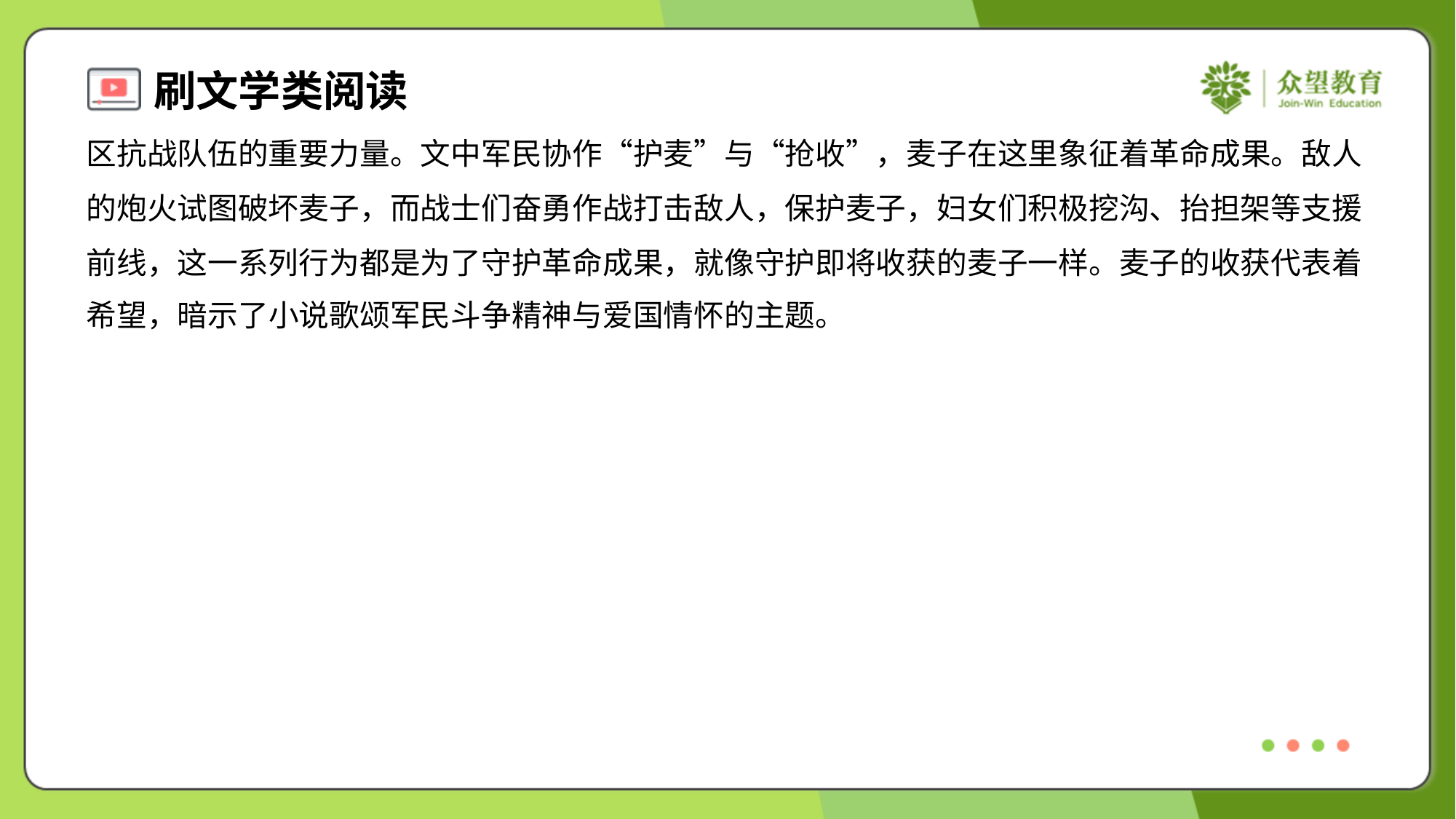

区抗战队伍的重要力量。文中军民协作“护麦”与“抢收”，麦子在这里象征着革命成果。敌人
的炮火试图破坏麦子，而战士们奋勇作战打击敌人，保护麦子，妇女们积极挖沟、抬担架等支援
前线，这一系列行为都是为了守护革命成果，就像守护即将收获的麦子一样。麦子的收获代表着
希望，暗示了小说歌颂军民斗争精神与爱国情怀的主题。